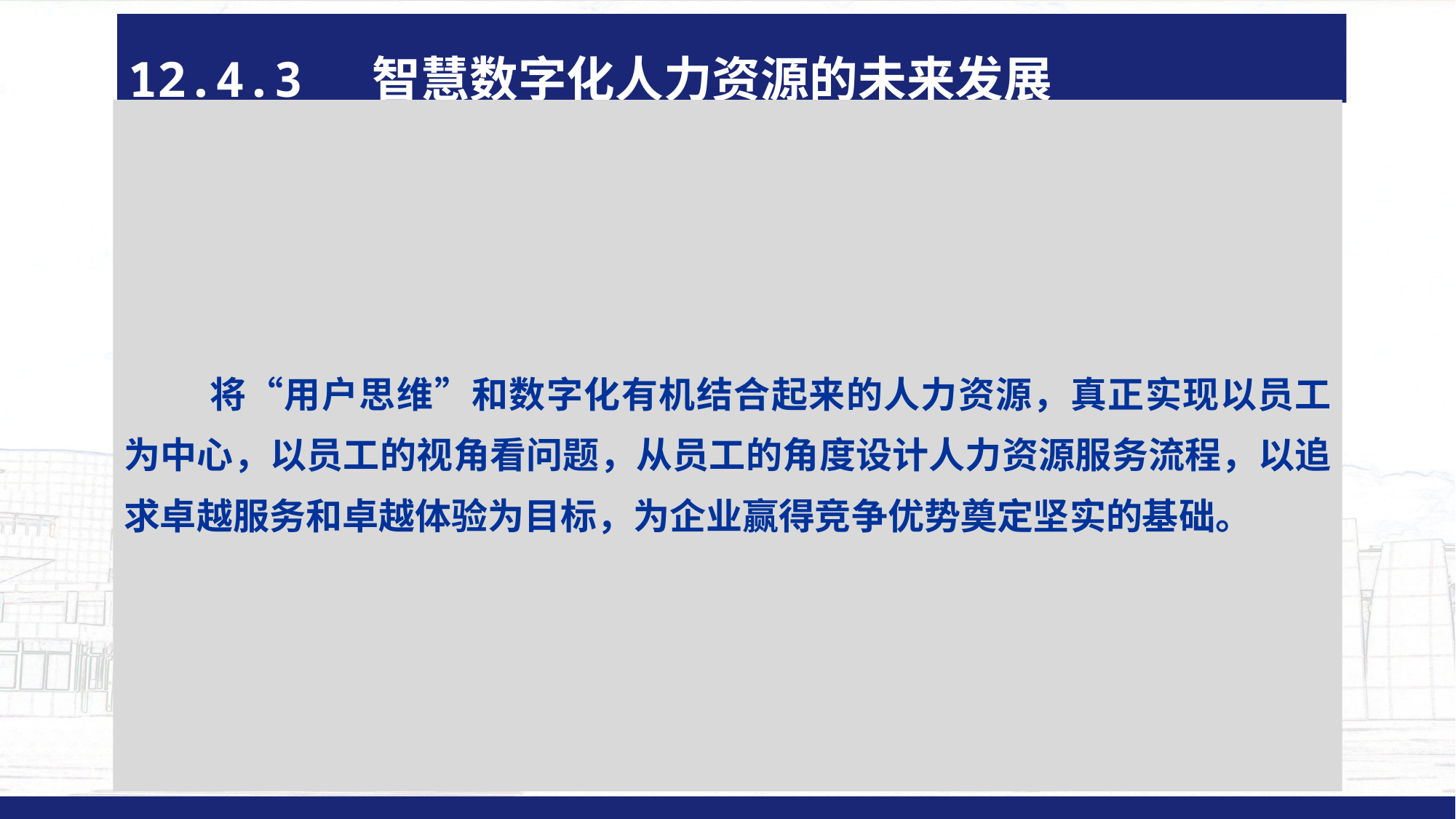

12.4.3  智慧数字化人力资源的未来发展
#
将“用户思维”和数字化有机结合起来的人力资源，真正实现以员工为中心，以员工的视角看问题，从员工的角度设计人力资源服务流程，以追求卓越服务和卓越体验为目标，为企业赢得竞争优势奠定坚实的基础。